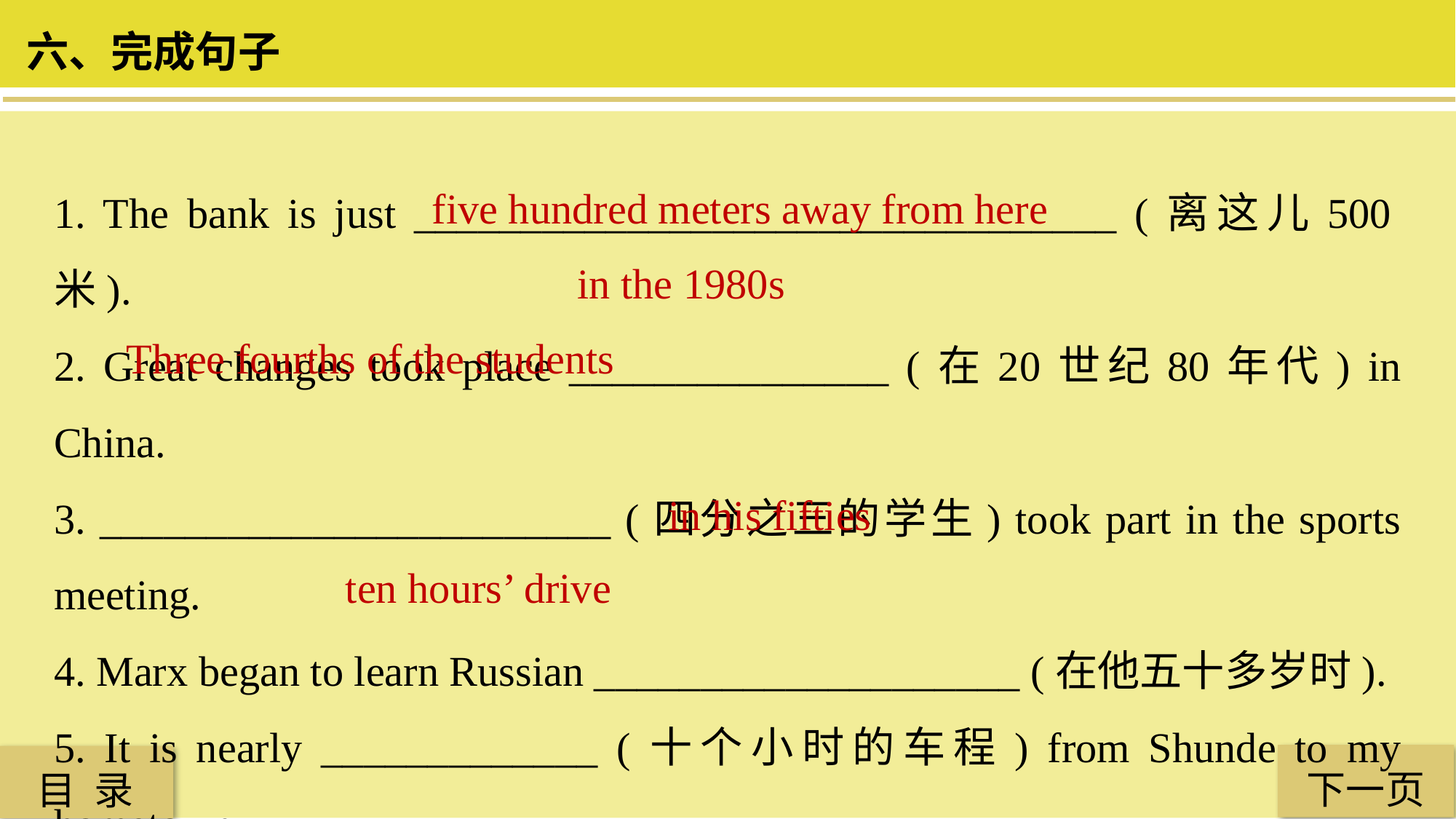

六、完成句子
1. The bank is just _________________________________ (离这儿500米).
2. Great changes took place _______________ (在20世纪80年代) in China.
3. ________________________ (四分之三的学生) took part in the sports meeting.
4. Marx began to learn Russian ____________________ (在他五十多岁时).
5. It is nearly _____________ (十个小时的车程) from Shunde to my hometown.
five hundred meters away from here
in the 1980s
 Three fourths of the students
in his fifties
ten hours’ drive